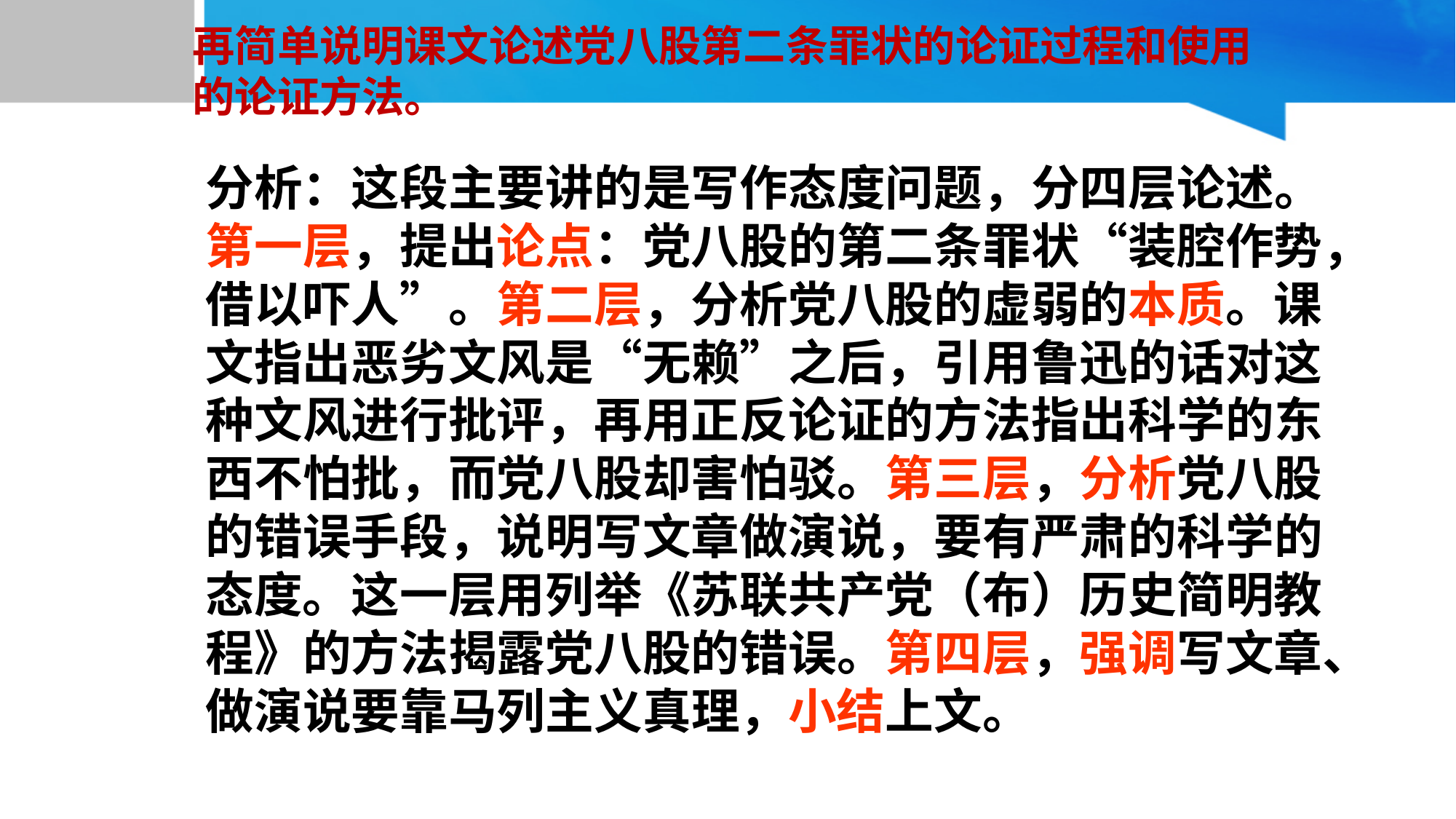

再简单说明课文论述党八股第二条罪状的论证过程和使用的论证方法。
分析：这段主要讲的是写作态度问题，分四层论述。第一层，提出论点：党八股的第二条罪状“装腔作势，借以吓人”。第二层，分析党八股的虚弱的本质。课文指出恶劣文风是“无赖”之后，引用鲁迅的话对这种文风进行批评，再用正反论证的方法指出科学的东西不怕批，而党八股却害怕驳。第三层，分析党八股的错误手段，说明写文章做演说，要有严肃的科学的态度。这一层用列举《苏联共产党（布）历史简明教程》的方法揭露党八股的错误。第四层，强调写文章、做演说要靠马列主义真理，小结上文。